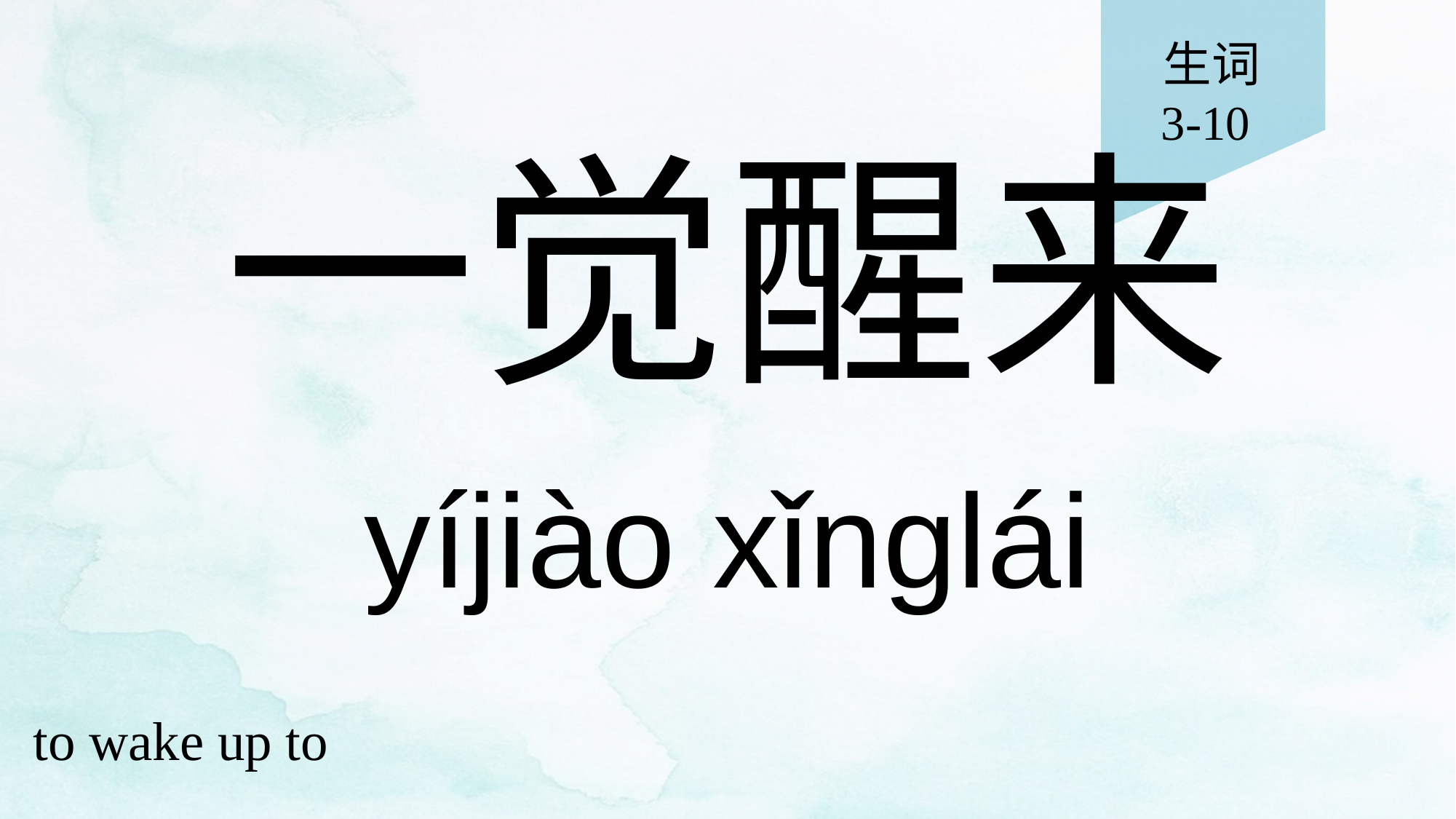

生词
3-10
# 一觉醒来
yíjiào xǐnglái
to wake up to